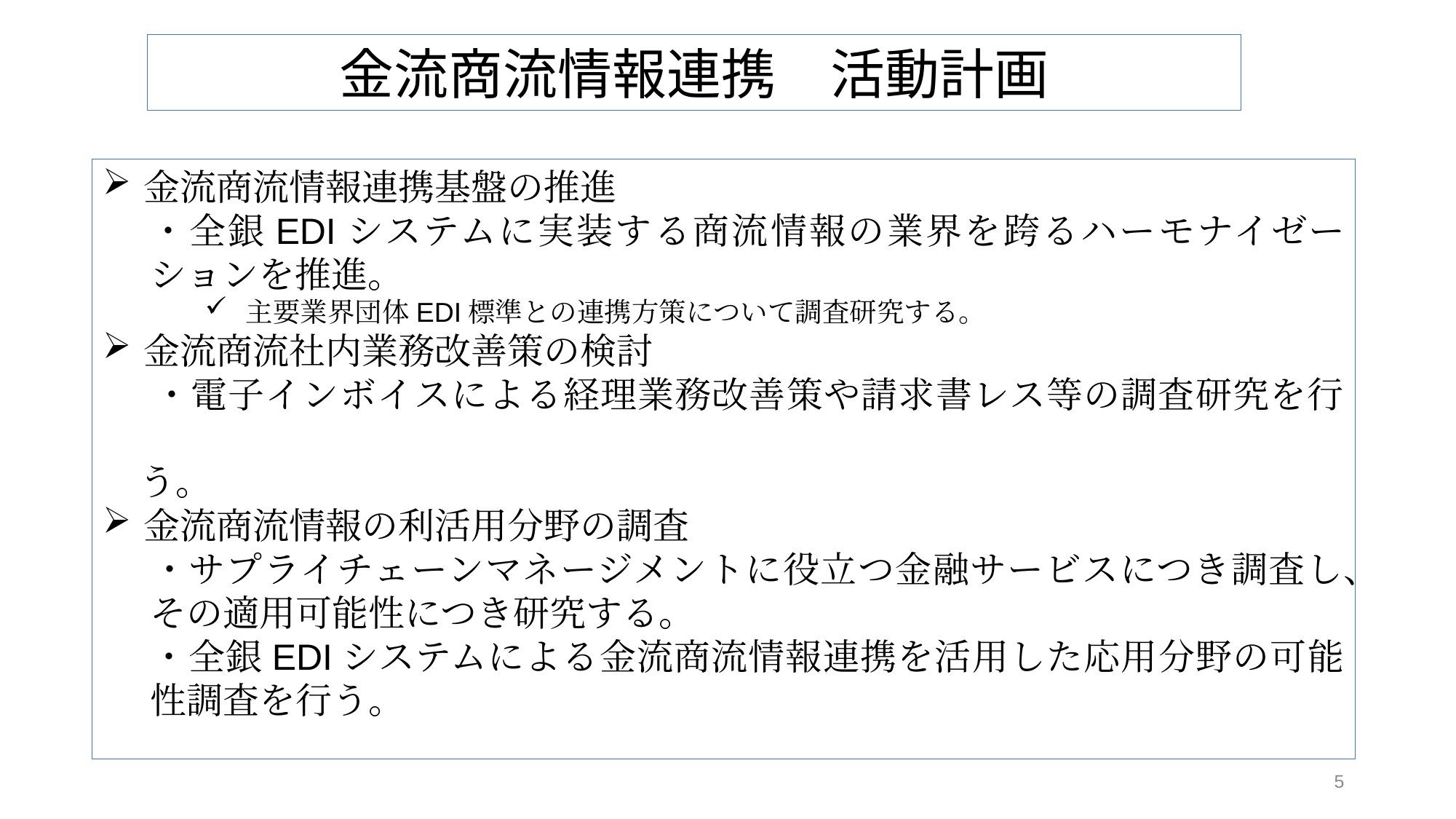

金流商流情報連携　活動計画
金流商流情報連携基盤の推進
・全銀EDIシステムに実装する商流情報の業界を跨るハーモナイゼーションを推進。
主要業界団体EDI標準との連携方策について調査研究する。
金流商流社内業務改善策の検討
	・電子インボイスによる経理業務改善策や請求書レス等の調査研究を行
　う。
金流商流情報の利活用分野の調査
	・サプライチェーンマネージメントに役立つ金融サービスにつき調査し、その適用可能性につき研究する。
	・全銀EDIシステムによる金流商流情報連携を活用した応用分野の可能性調査を行う。

5